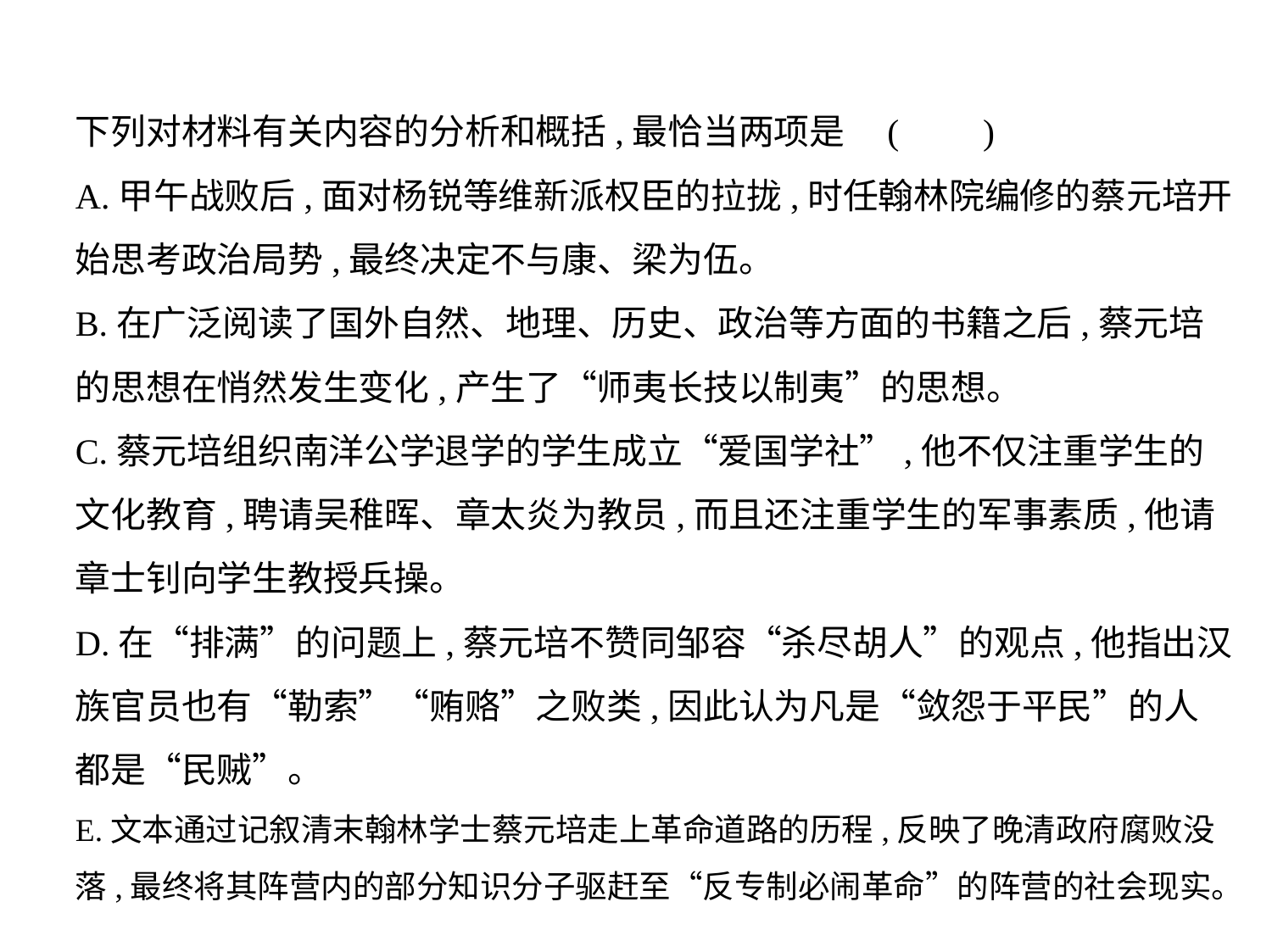

下列对材料有关内容的分析和概括,最恰当两项是 (　    )
A.甲午战败后,面对杨锐等维新派权臣的拉拢,时任翰林院编修的蔡元培开
始思考政治局势,最终决定不与康、梁为伍。
B.在广泛阅读了国外自然、地理、历史、政治等方面的书籍之后,蔡元培
的思想在悄然发生变化,产生了“师夷长技以制夷”的思想。
C.蔡元培组织南洋公学退学的学生成立“爱国学社”,他不仅注重学生的
文化教育,聘请吴稚晖、章太炎为教员,而且还注重学生的军事素质,他请
章士钊向学生教授兵操。
D.在“排满”的问题上,蔡元培不赞同邹容“杀尽胡人”的观点,他指出汉
族官员也有“勒索”“贿赂”之败类,因此认为凡是“敛怨于平民”的人
都是“民贼”。
E.文本通过记叙清末翰林学士蔡元培走上革命道路的历程,反映了晚清政府腐败没落,最终将其阵营内的部分知识分子驱赶至“反专制必闹革命”的阵营的社会现实。